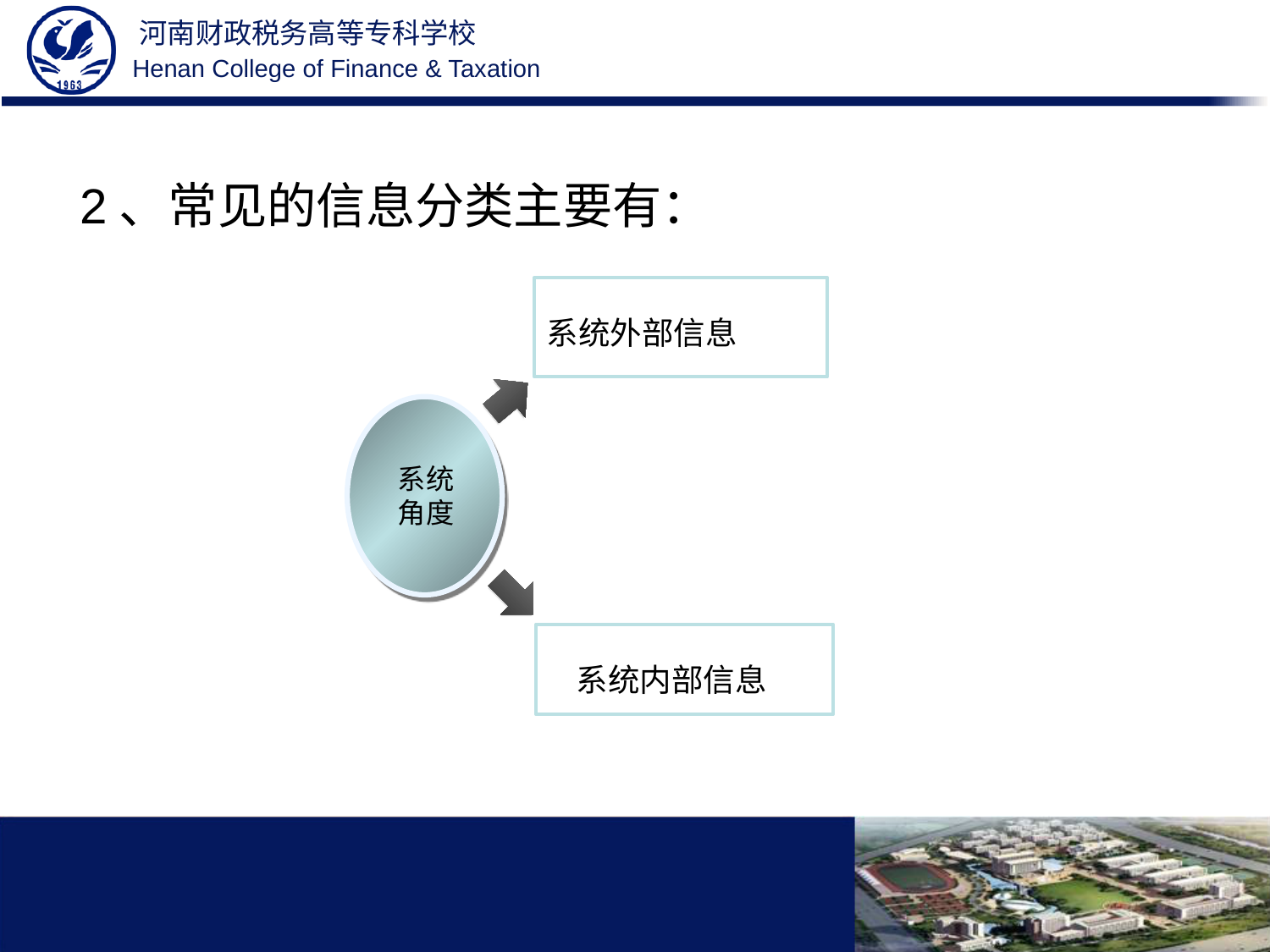

2、常见的信息分类主要有：

系统外部信息
语义
信息

Title in here
系统角度

系统内部信息

语用
信息